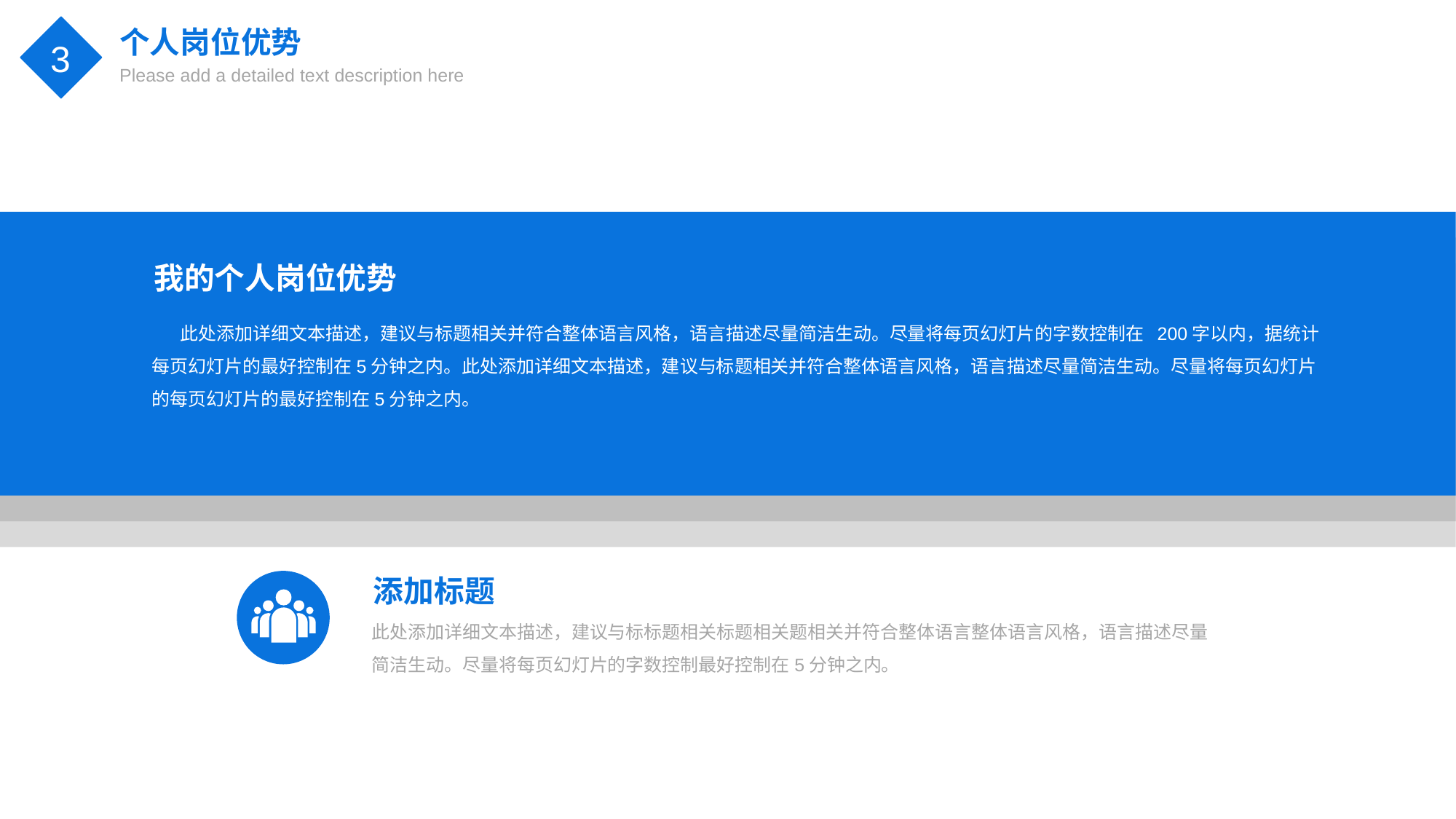

个人岗位优势
Please add a detailed text description here

3

我的个人岗位优势

      此处添加详细文本描述，建议与标题相关并符合整体语言风格，语言描述尽量简洁生动。尽量将每页幻灯片的字数控制在  200字以内，据统计每页幻灯片的最好控制在5分钟之内。此处添加详细文本描述，建议与标题相关并符合整体语言风格，语言描述尽量简洁生动。尽量将每页幻灯片的每页幻灯片的最好控制在5分钟之内。

添加标题

此处添加详细文本描述，建议与标标题相关标题相关题相关并符合整体语言整体语言风格，语言描述尽量简洁生动。尽量将每页幻灯片的字数控制最好控制在5分钟之内。